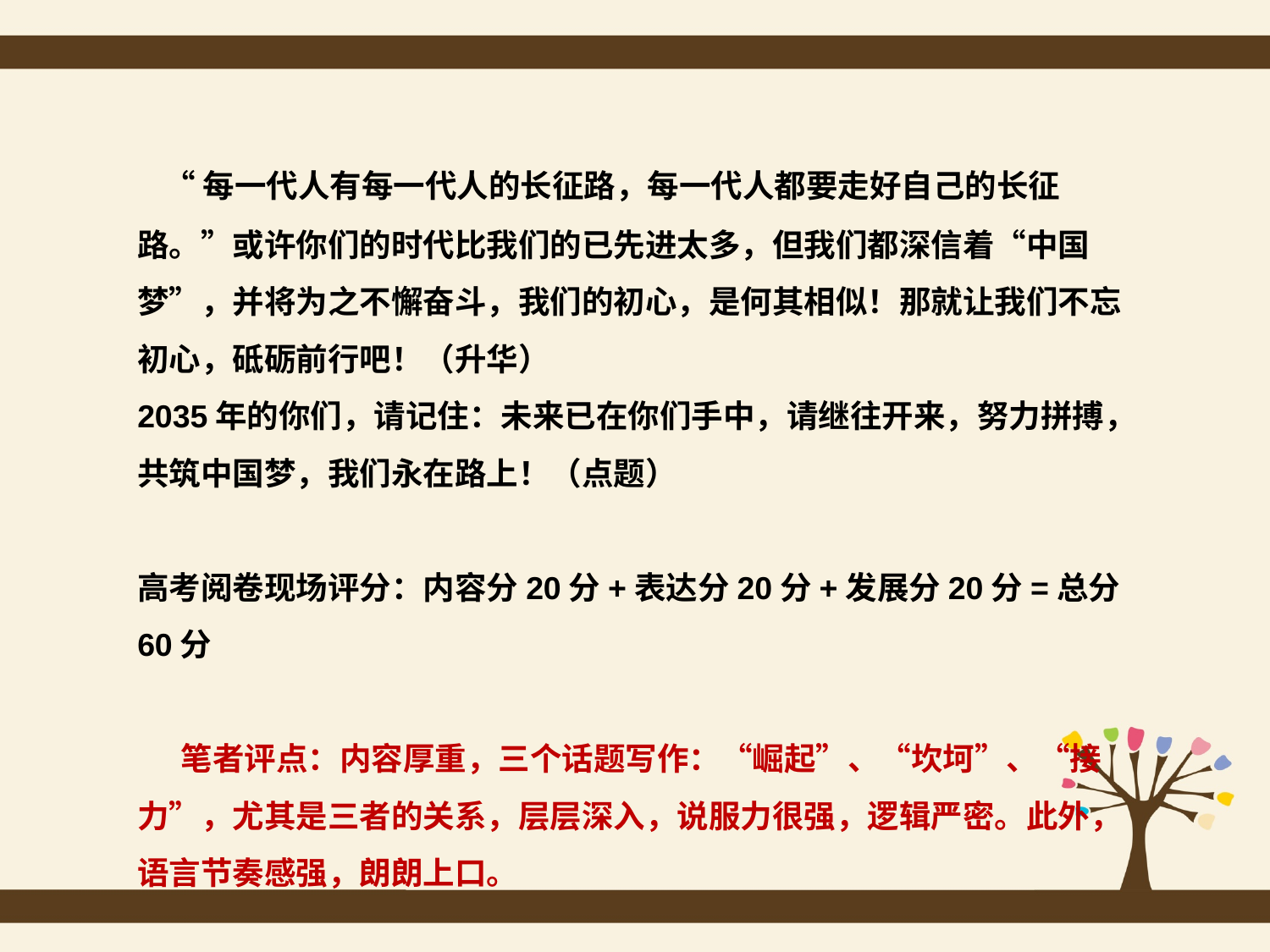

“每一代人有每一代人的长征路，每一代人都要走好自己的长征路。”或许你们的时代比我们的已先进太多，但我们都深信着“中国梦”，并将为之不懈奋斗，我们的初心，是何其相似！那就让我们不忘初心，砥砺前行吧！（升华）
2035年的你们，请记住：未来已在你们手中，请继往开来，努力拼搏，共筑中国梦，我们永在路上！（点题）

高考阅卷现场评分：内容分20分+表达分20分+发展分20分=总分60分

     笔者评点：内容厚重，三个话题写作：“崛起”、“坎坷”、“接力”，尤其是三者的关系，层层深入，说服力很强，逻辑严密。此外，语言节奏感强，朗朗上口。